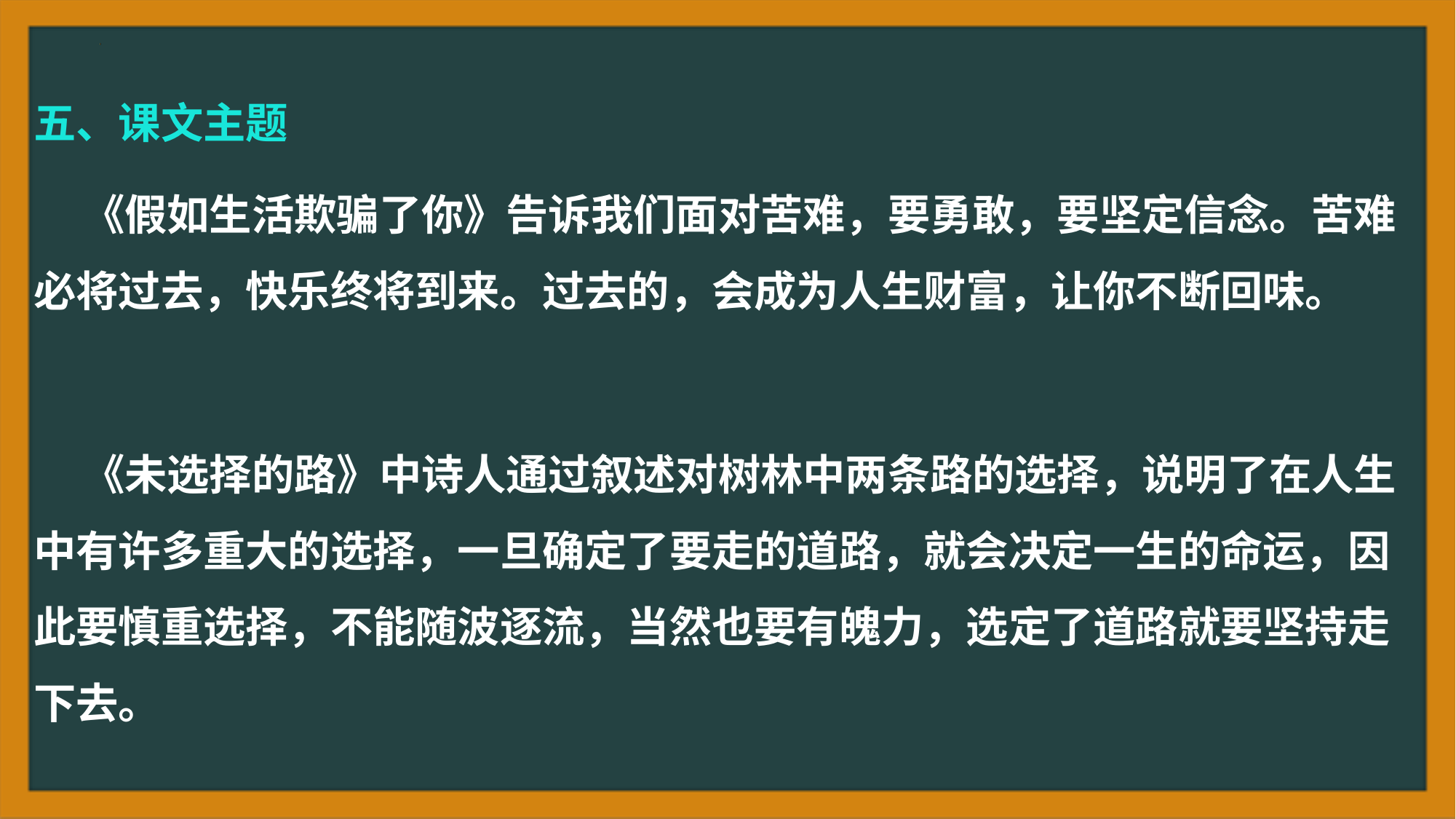

五、课文主题
    《假如生活欺骗了你》告诉我们面对苦难，要勇敢，要坚定信念。苦难必将过去，快乐终将到来。过去的，会成为人生财富，让你不断回味。

    《未选择的路》中诗人通过叙述对树林中两条路的选择，说明了在人生中有许多重大的选择，一旦确定了要走的道路，就会决定一生的命运，因此要慎重选择，不能随波逐流，当然也要有魄力，选定了道路就要坚持走下去。